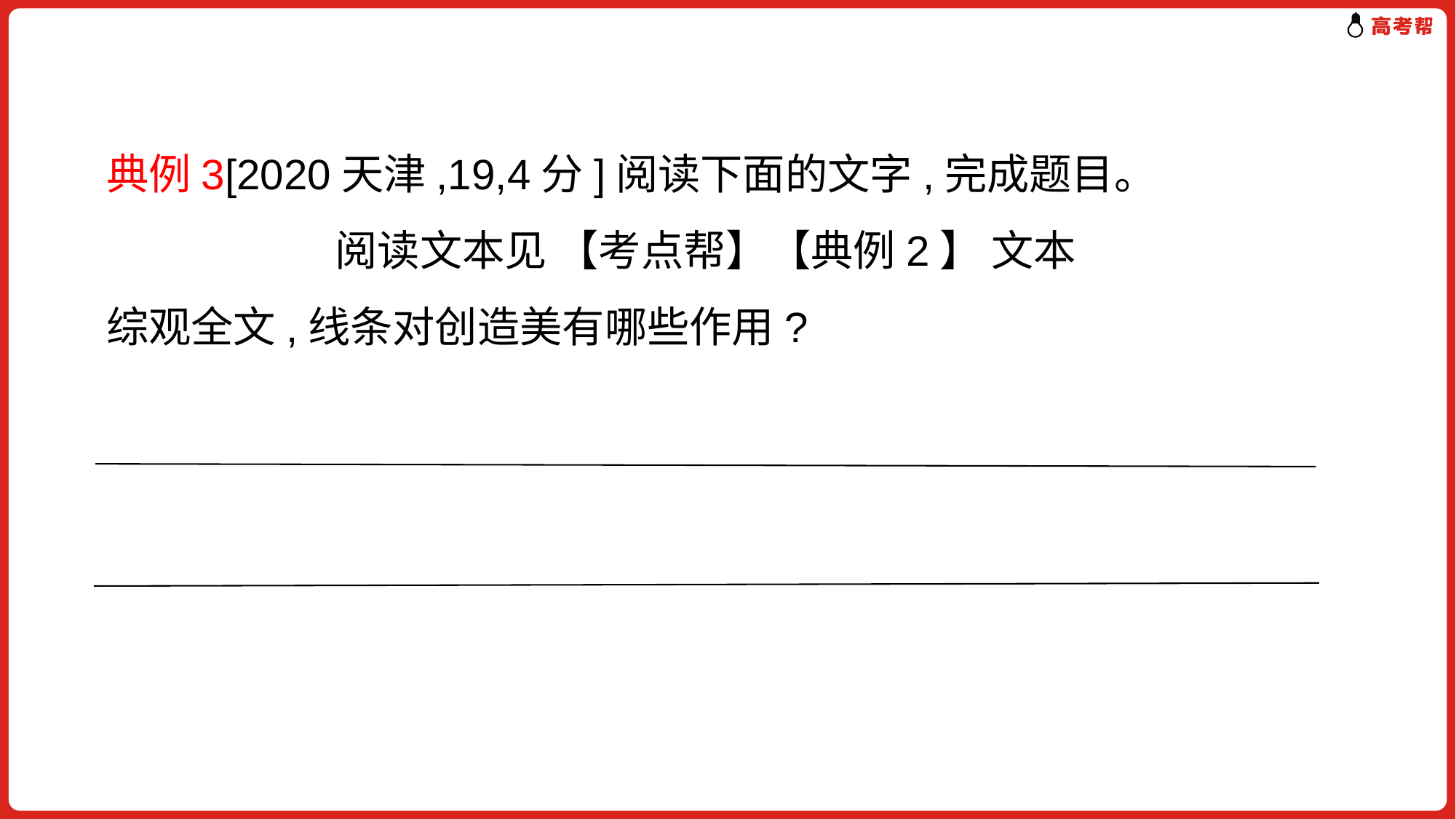

典例3[2020天津,19,4分]阅读下面的文字,完成题目。
阅读文本见 【考点帮】【典例2】 文本
综观全文,线条对创造美有哪些作用?